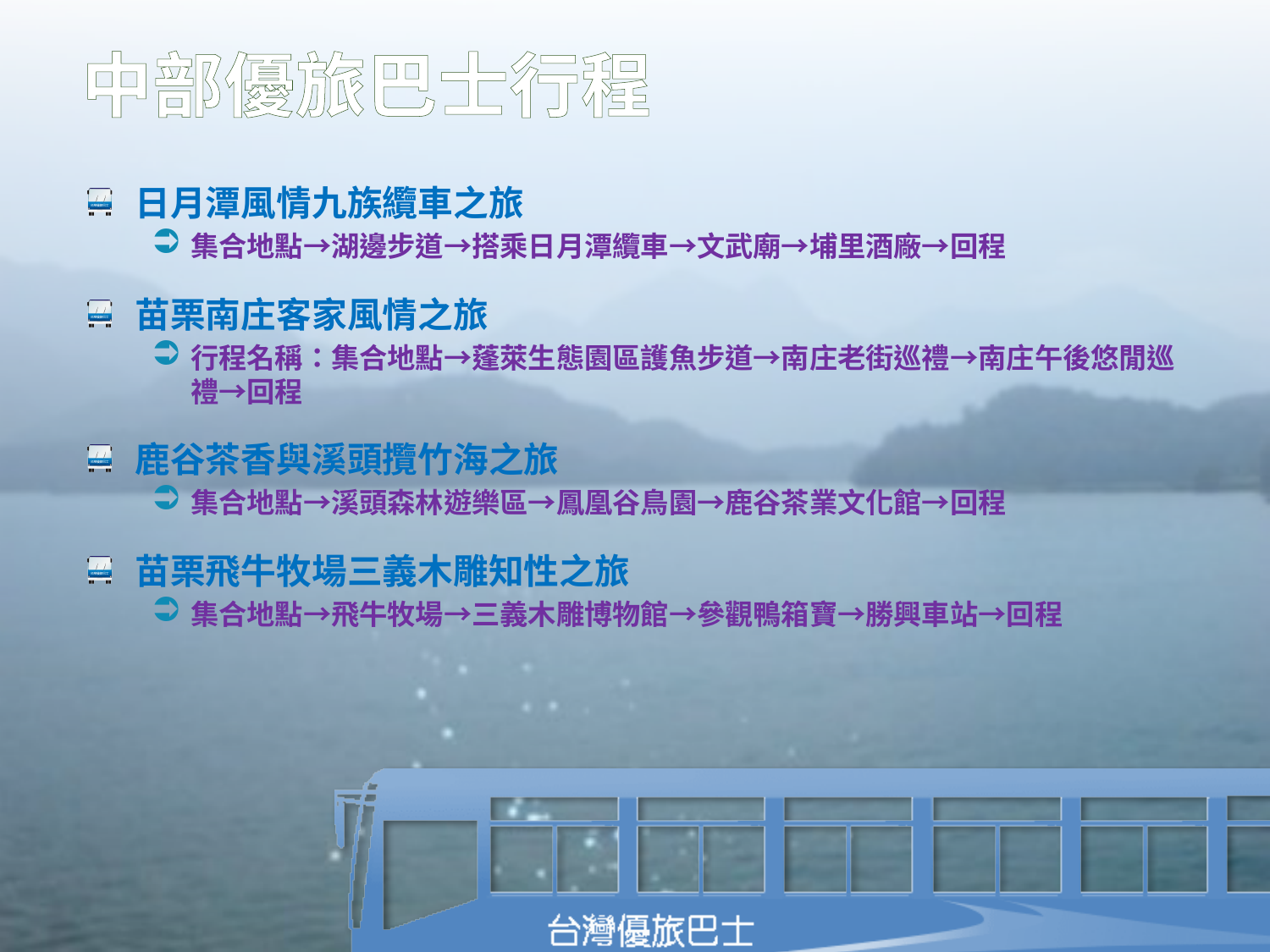

# 中部優旅巴士行程
日月潭風情九族纜車之旅
集合地點→湖邊步道→搭乘日月潭纜車→文武廟→埔里酒廠→回程
苗栗南庄客家風情之旅
行程名稱：集合地點→蓬萊生態園區護魚步道→南庄老街巡禮→南庄午後悠閒巡禮→回程
鹿谷茶香與溪頭攬竹海之旅
集合地點→溪頭森林遊樂區→鳳凰谷鳥園→鹿谷茶業文化館→回程
苗栗飛牛牧場三義木雕知性之旅
集合地點→飛牛牧場→三義木雕博物館→參觀鴨箱寶→勝興車站→回程